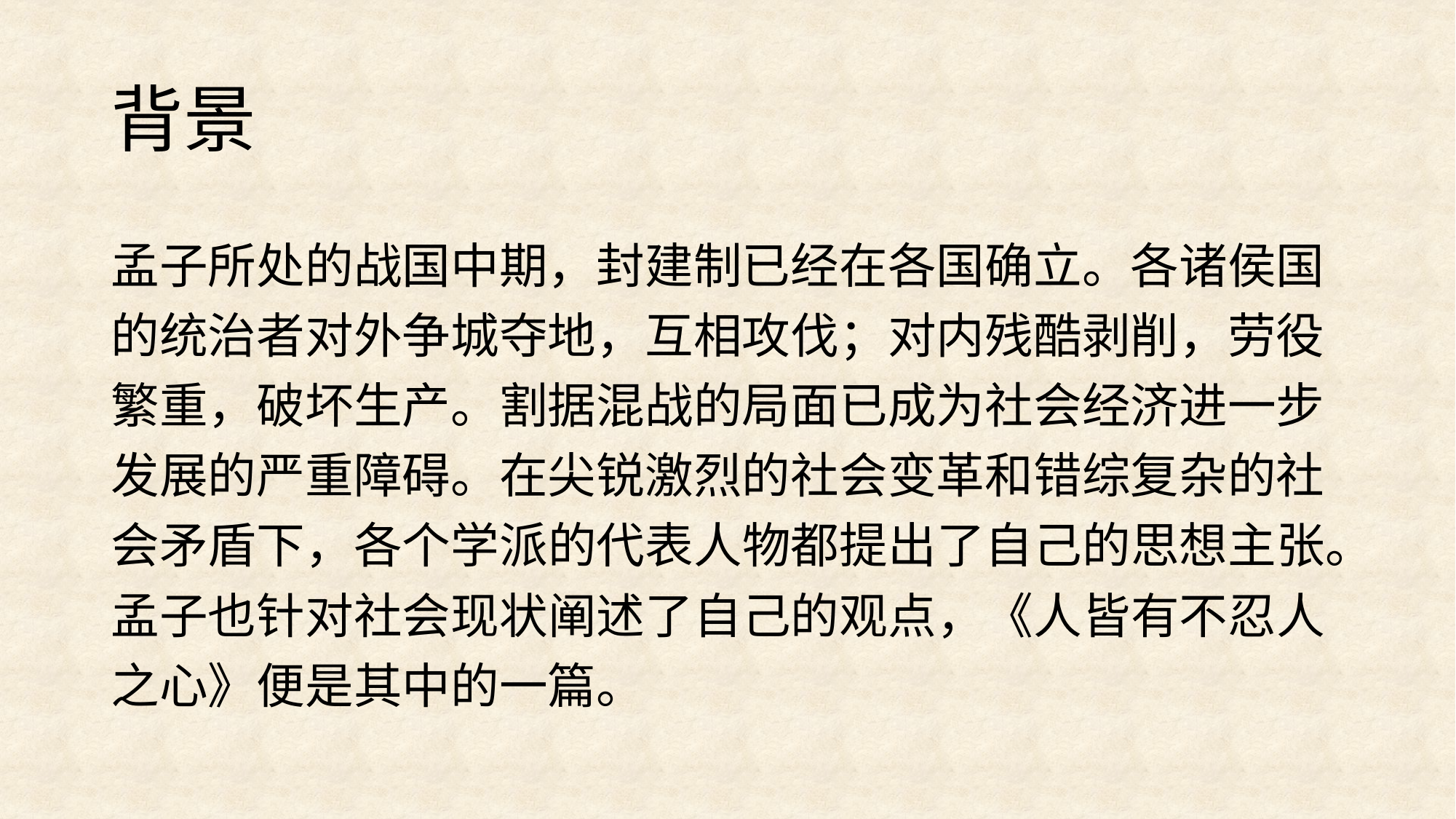

# 背景
孟子所处的战国中期，封建制已经在各国确立。各诸侯国的统治者对外争城夺地，互相攻伐；对内残酷剥削，劳役繁重，破坏生产。割据混战的局面已成为社会经济进一步发展的严重障碍。在尖锐激烈的社会变革和错综复杂的社会矛盾下，各个学派的代表人物都提出了自己的思想主张。孟子也针对社会现状阐述了自己的观点，《人皆有不忍人之心》便是其中的一篇。